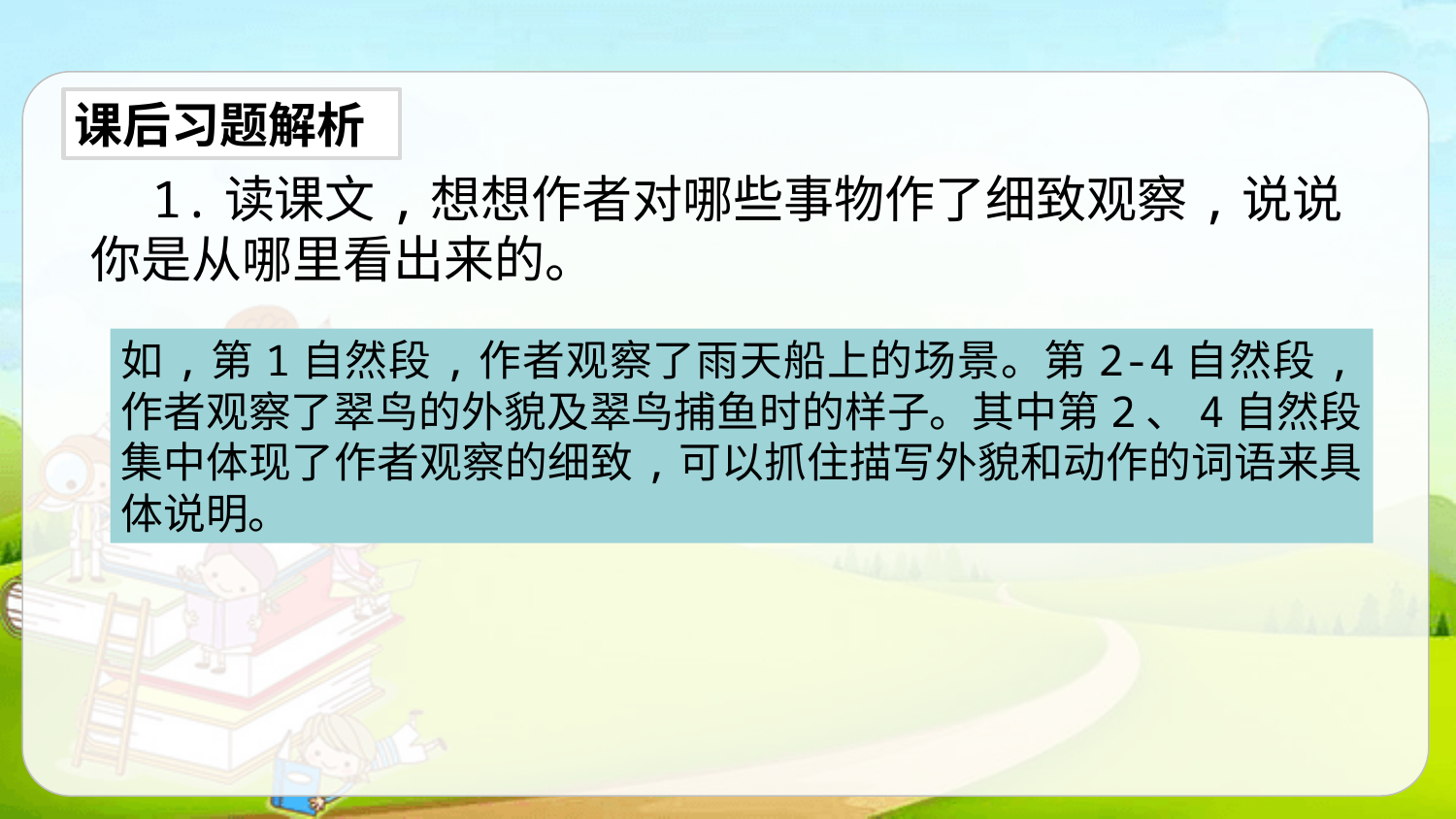

课后习题解析
  1.读课文,想想作者对哪些事物作了细致观察,说说你是从哪里看出来的。
如,第1自然段,作者观察了雨天船上的场景。第2-4自然段,作者观察了翠鸟的外貌及翠鸟捕鱼时的样子。其中第2、4自然段集中体现了作者观察的细致,可以抓住描写外貌和动作的词语来具体说明。